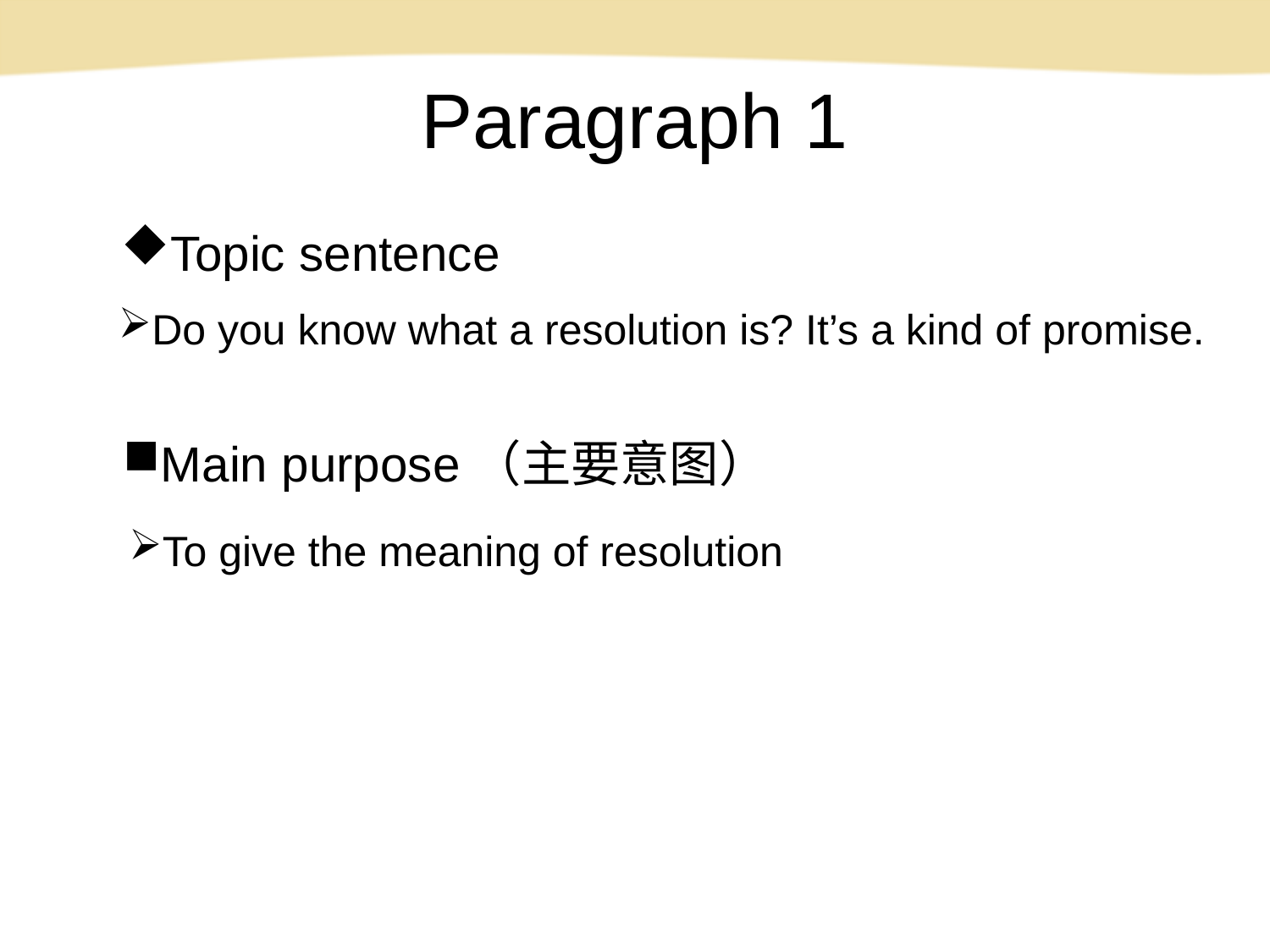

# Paragraph 1
Topic sentence
Do you know what a resolution is? It’s a kind of promise.
Main purpose（主要意图）
To give the meaning of resolution